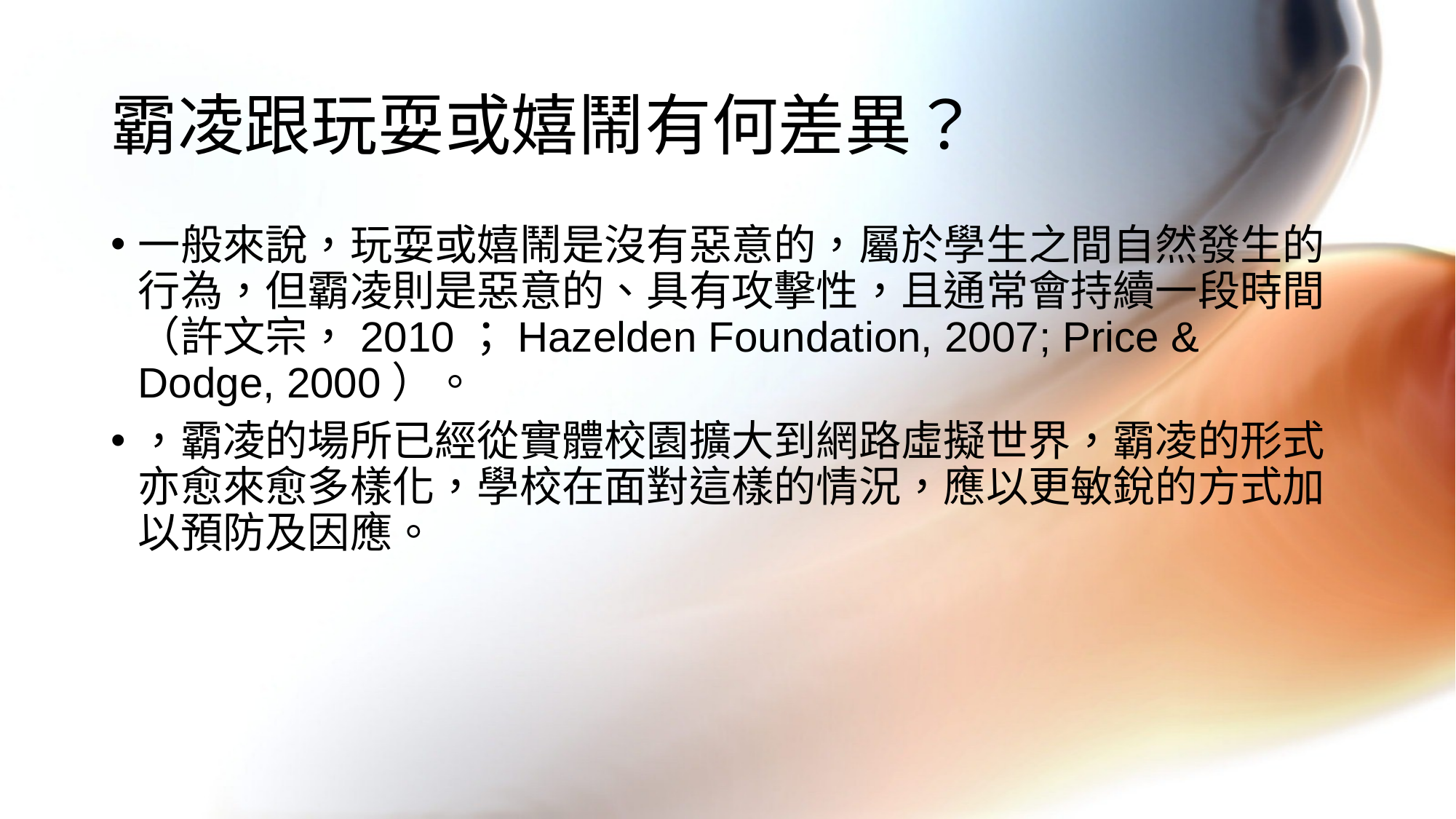

# 霸凌跟玩耍或嬉鬧有何差異？
一般來說，玩耍或嬉鬧是沒有惡意的，屬於學生之間自然發生的行為，但霸凌則是惡意的、具有攻擊性，且通常會持續一段時間（許文宗，2010；Hazelden Foundation, 2007; Price & Dodge, 2000）。
，霸凌的場所已經從實體校園擴大到網路虛擬世界，霸凌的形式亦愈來愈多樣化，學校在面對這樣的情況，應以更敏銳的方式加以預防及因應。